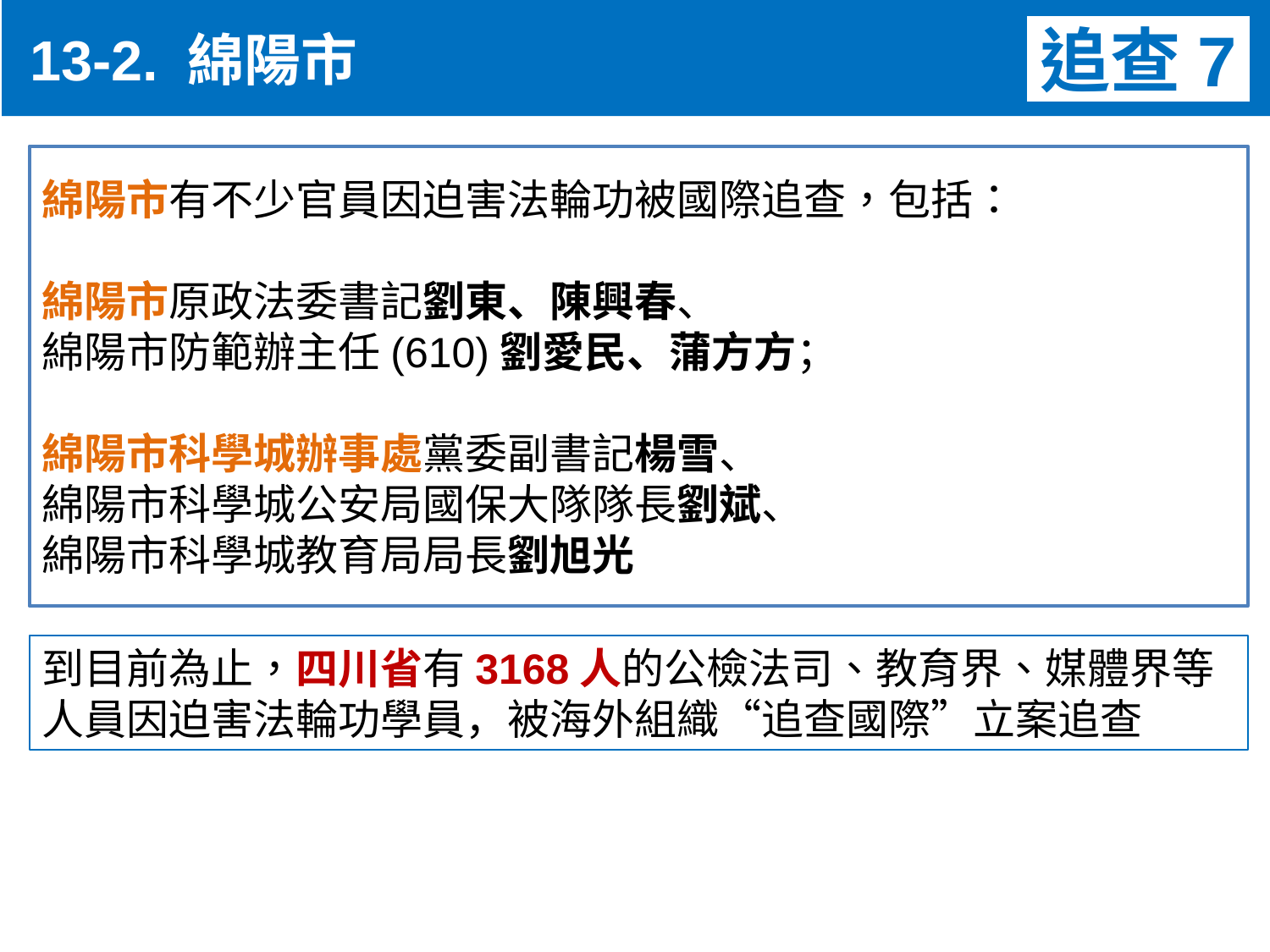

13-2. 綿陽市
追查7
綿陽市有不少官員因迫害法輪功被國際追查，包括：

綿陽市原政法委書記劉東、陳興春、
綿陽市防範辦主任(610)劉愛民、蒲方方；

綿陽市科學城辦事處黨委副書記楊雪、
綿陽市科學城公安局國保大隊隊長劉斌、
綿陽市科學城教育局局長劉旭光
到目前為止，四川省有3168人的公檢法司、教育界、媒體界等人員因迫害法輪功學員，被海外組織“追查國際”立案追查